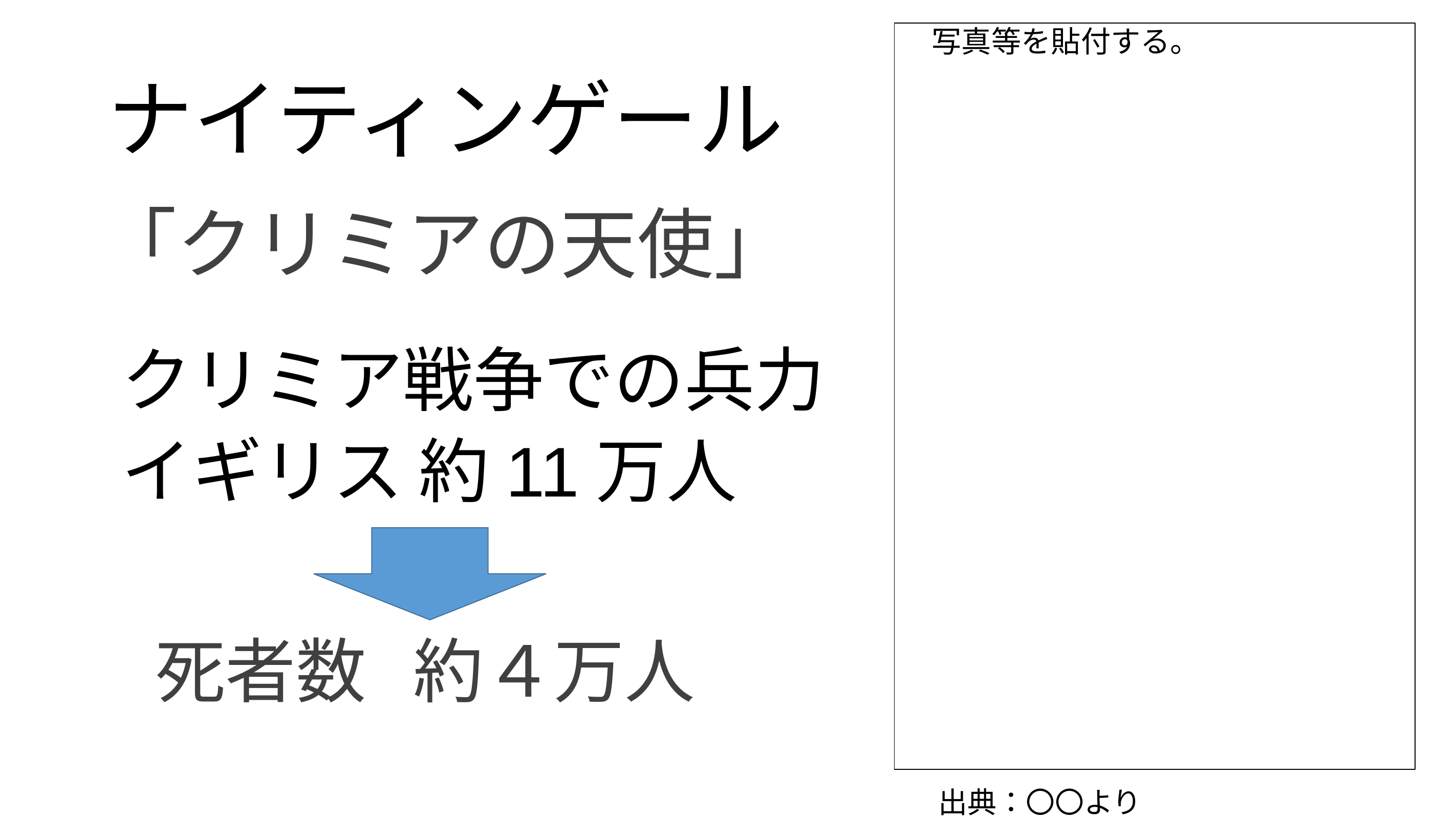

写真等を貼付する。
# ナイティンゲール
「クリミアの天使」
クリミア戦争での兵力
イギリス 約11万人

　 死者数   約４万人
出典：〇〇より